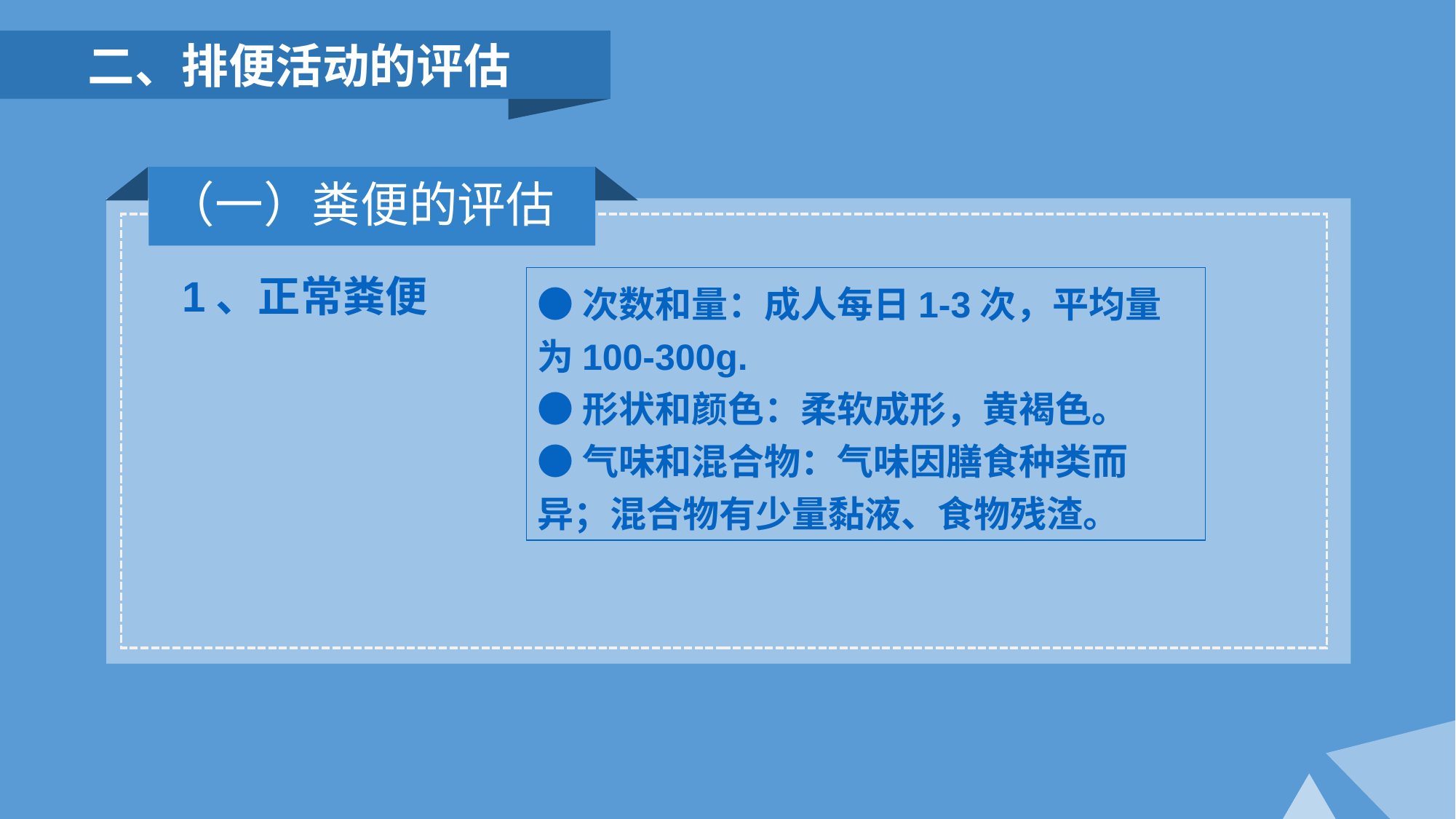

二、排便活动的评估

（一）粪便的评估

1、正常粪便

●次数和量：成人每日1-3次，平均量为100-300g.
●形状和颜色：柔软成形，黄褐色。
●气味和混合物：气味因膳食种类而异；混合物有少量黏液、食物残渣。